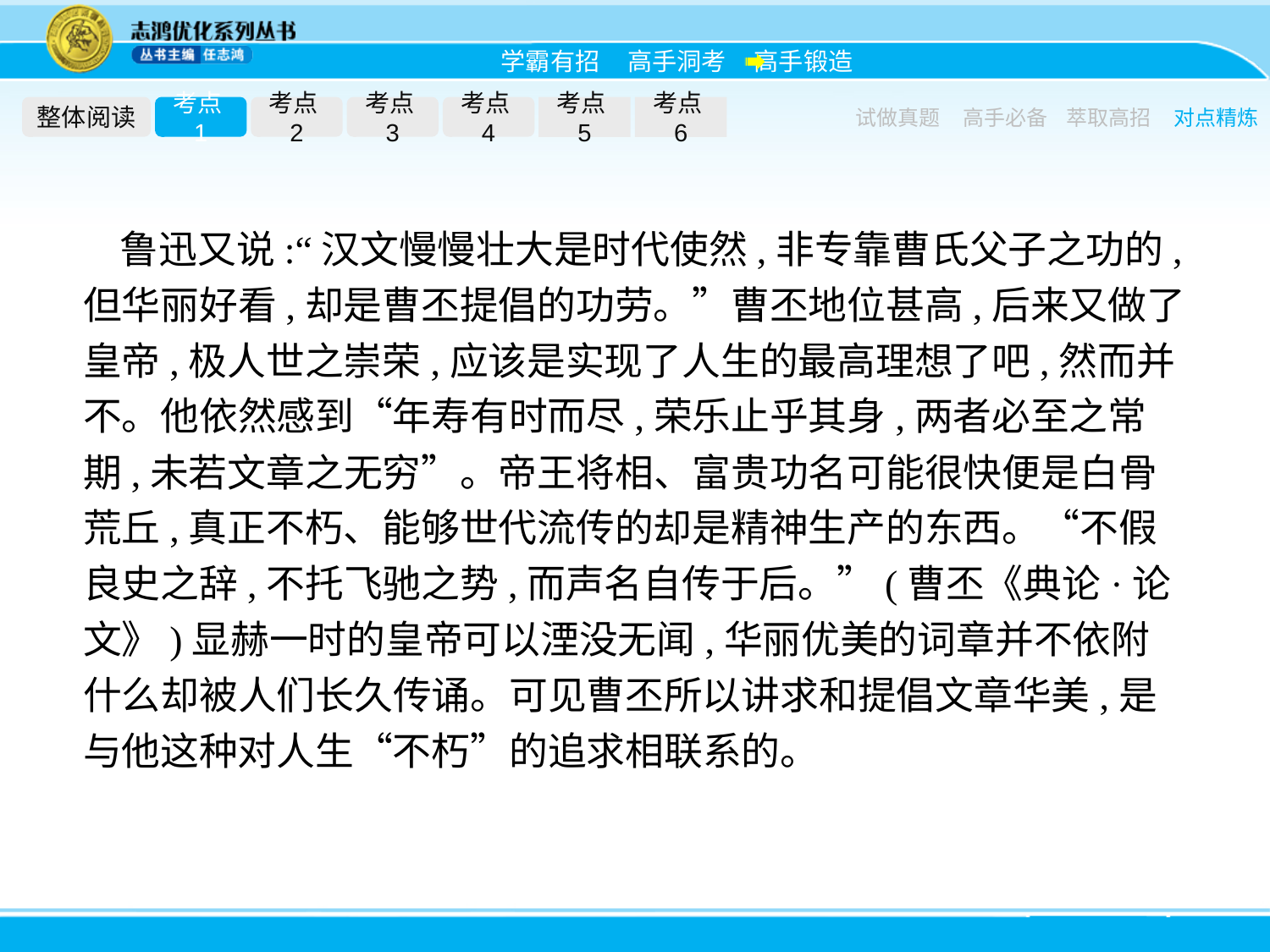

整体阅读
考点1
考点2
考点3
考点4
考点5
考点6
试做真题
高手必备
萃取高招
对点精炼
鲁迅又说:“汉文慢慢壮大是时代使然,非专靠曹氏父子之功的,但华丽好看,却是曹丕提倡的功劳。”曹丕地位甚高,后来又做了皇帝,极人世之崇荣,应该是实现了人生的最高理想了吧,然而并不。他依然感到“年寿有时而尽,荣乐止乎其身,两者必至之常期,未若文章之无穷”。帝王将相、富贵功名可能很快便是白骨荒丘,真正不朽、能够世代流传的却是精神生产的东西。“不假良史之辞,不托飞驰之势,而声名自传于后。”(曹丕《典论·论文》)显赫一时的皇帝可以湮没无闻,华丽优美的词章并不依附什么却被人们长久传诵。可见曹丕所以讲求和提倡文章华美,是与他这种对人生“不朽”的追求相联系的。